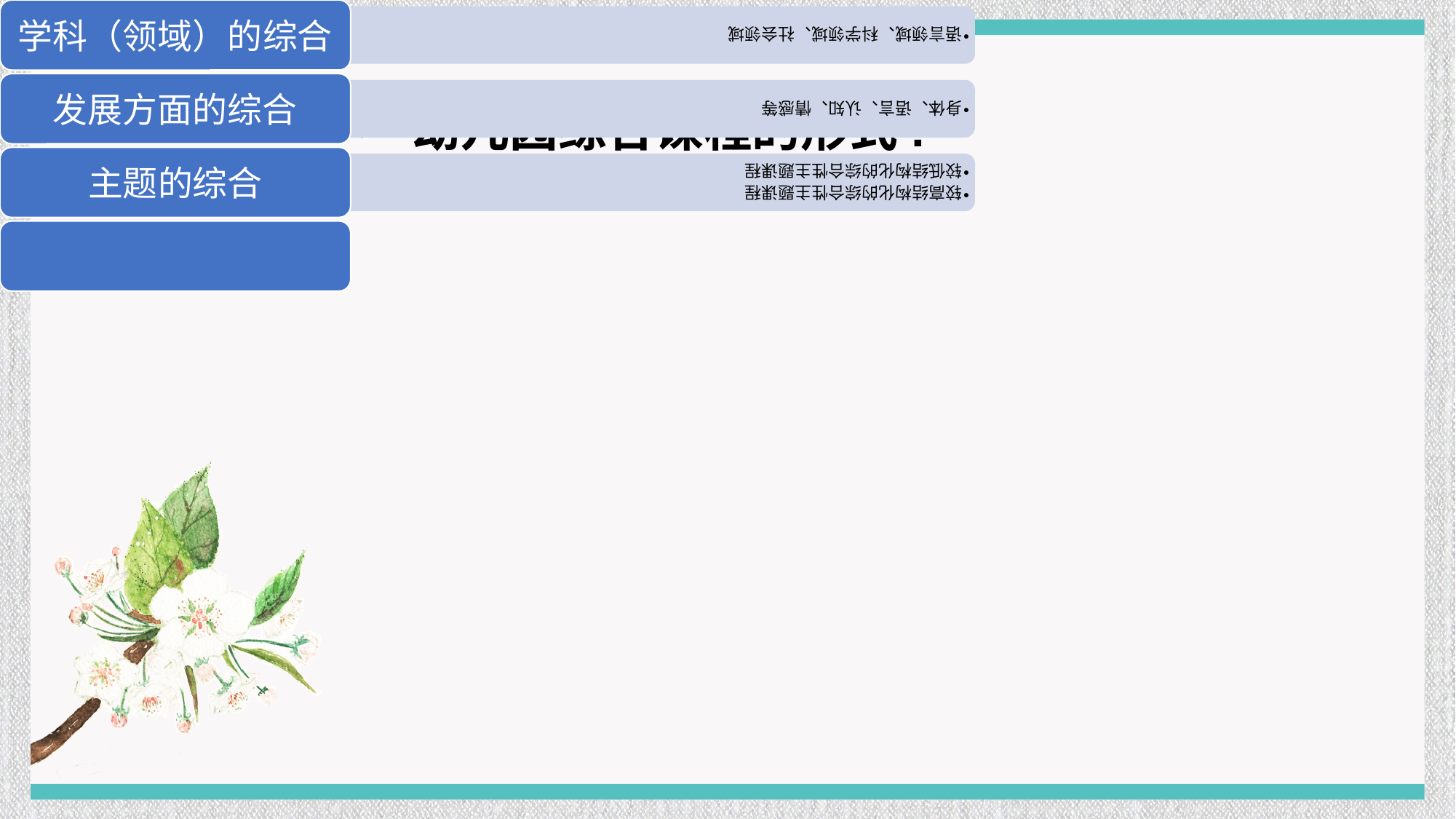

幼儿园综合课程的形式:
语言领域、科学领域、社会领域
学科（领域）的综合
身体、语言、认知、情感等
发展方面的综合
较高结构化的综合性主题课程
较低结构化的综合性主题课程
主题的综合